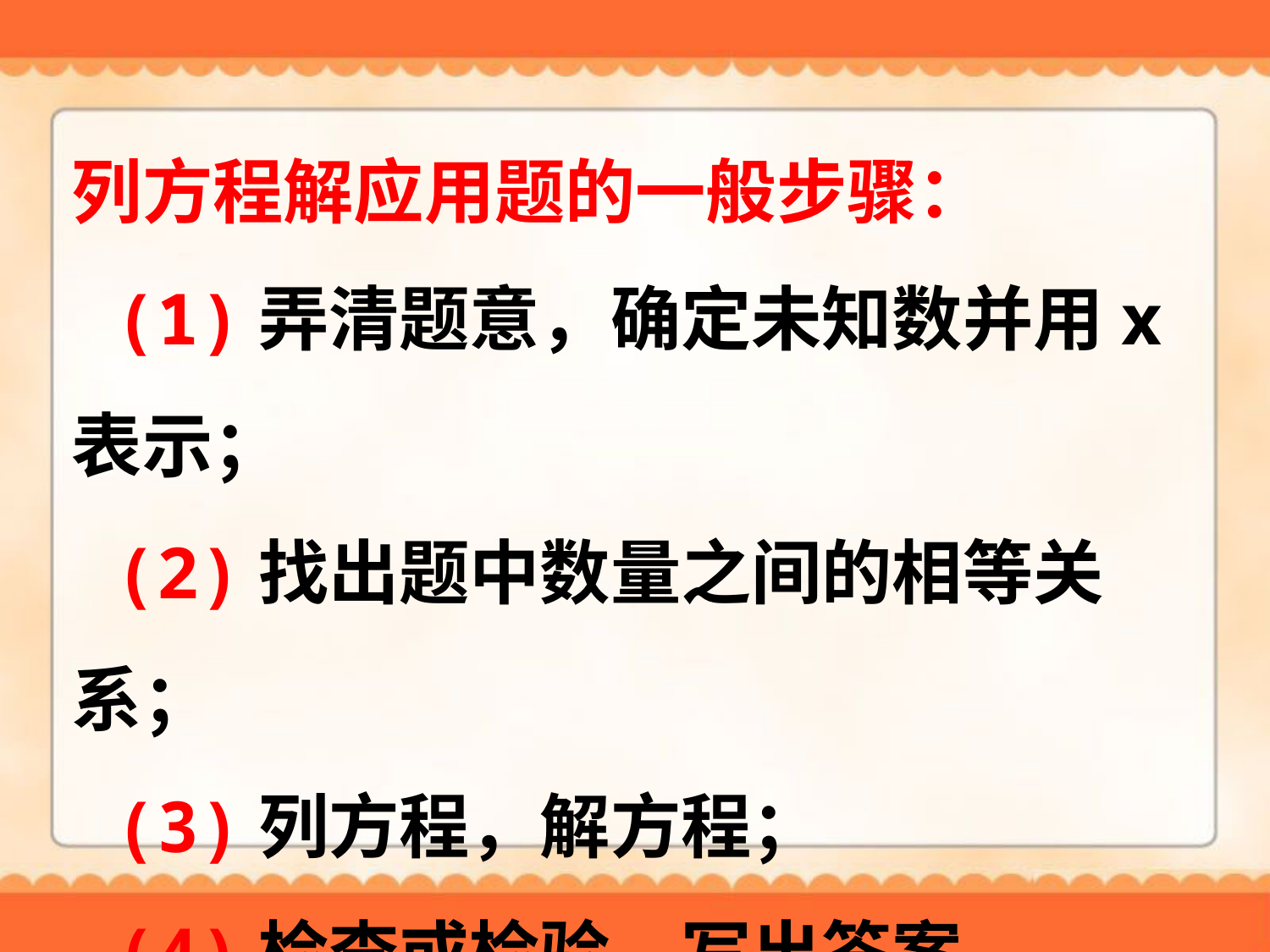

列方程解应用题的一般步骤：
 (1)弄清题意，确定未知数并用x表示；
 (2)找出题中数量之间的相等关系；
 (3)列方程，解方程；
 (4)检查或检验，写出答案。